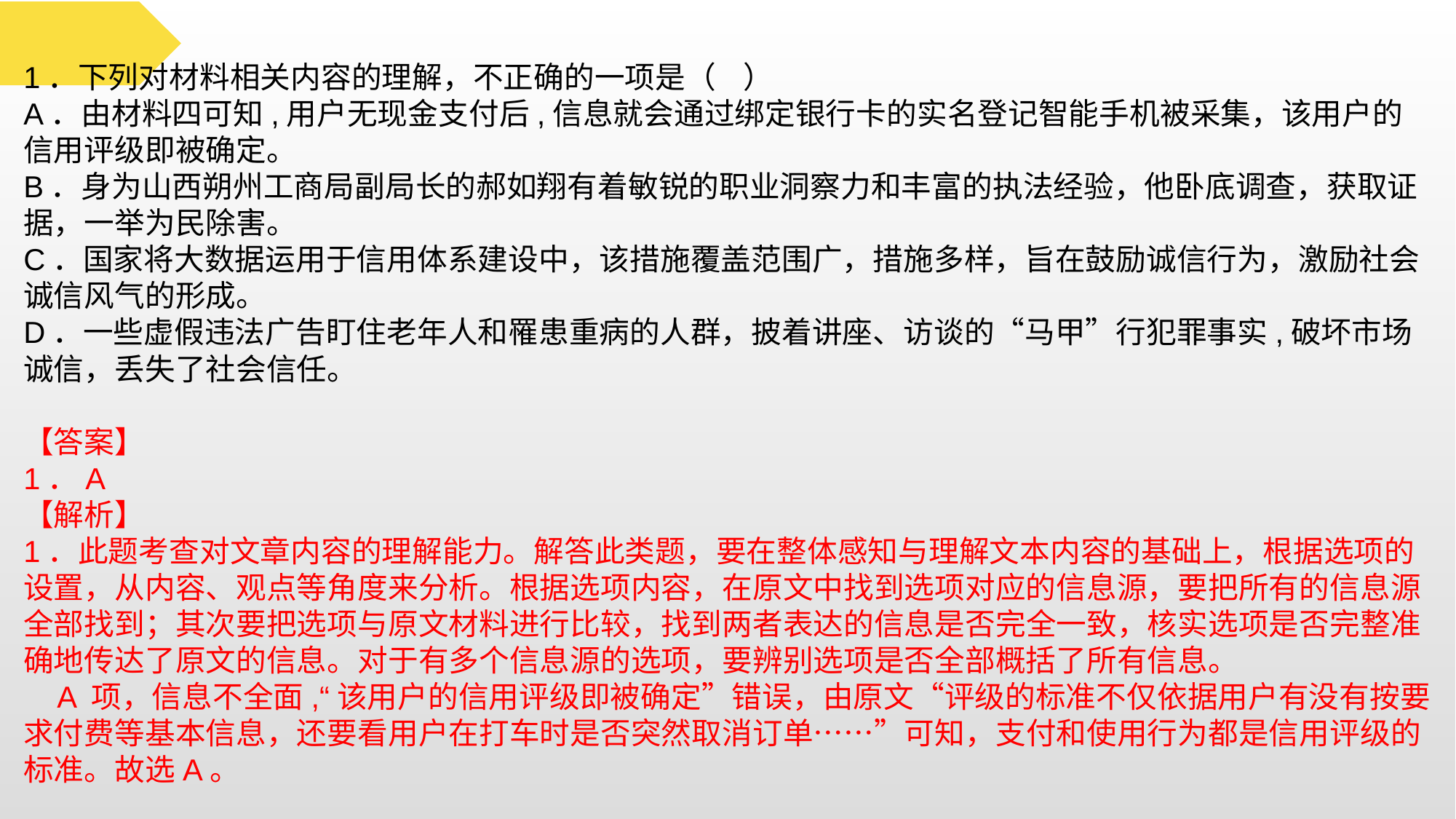

1．下列对材料相关内容的理解，不正确的一项是（    ）
A．由材料四可知,用户无现金支付后,信息就会通过绑定银行卡的实名登记智能手机被采集，该用户的信用评级即被确定。
B．身为山西朔州工商局副局长的郝如翔有着敏锐的职业洞察力和丰富的执法经验，他卧底调查，获取证据，一举为民除害。
C．国家将大数据运用于信用体系建设中，该措施覆盖范围广，措施多样，旨在鼓励诚信行为，激励社会诚信风气的形成。
D．一些虚假违法广告盯住老年人和罹患重病的人群，披着讲座、访谈的“马甲”行犯罪事实,破坏市场诚信，丢失了社会信任。

【答案】
1．A
【解析】
1．此题考查对文章内容的理解能力。解答此类题，要在整体感知与理解文本内容的基础上，根据选项的设置，从内容、观点等角度来分析。根据选项内容，在原文中找到选项对应的信息源，要把所有的信息源全部找到；其次要把选项与原文材料进行比较，找到两者表达的信息是否完全一致，核实选项是否完整准确地传达了原文的信息。对于有多个信息源的选项，要辨别选项是否全部概括了所有信息。
    A 项，信息不全面,“该用户的信用评级即被确定”错误，由原文“评级的标准不仅依据用户有没有按要求付费等基本信息，还要看用户在打车时是否突然取消订单……”可知，支付和使用行为都是信用评级的标准。故选A。